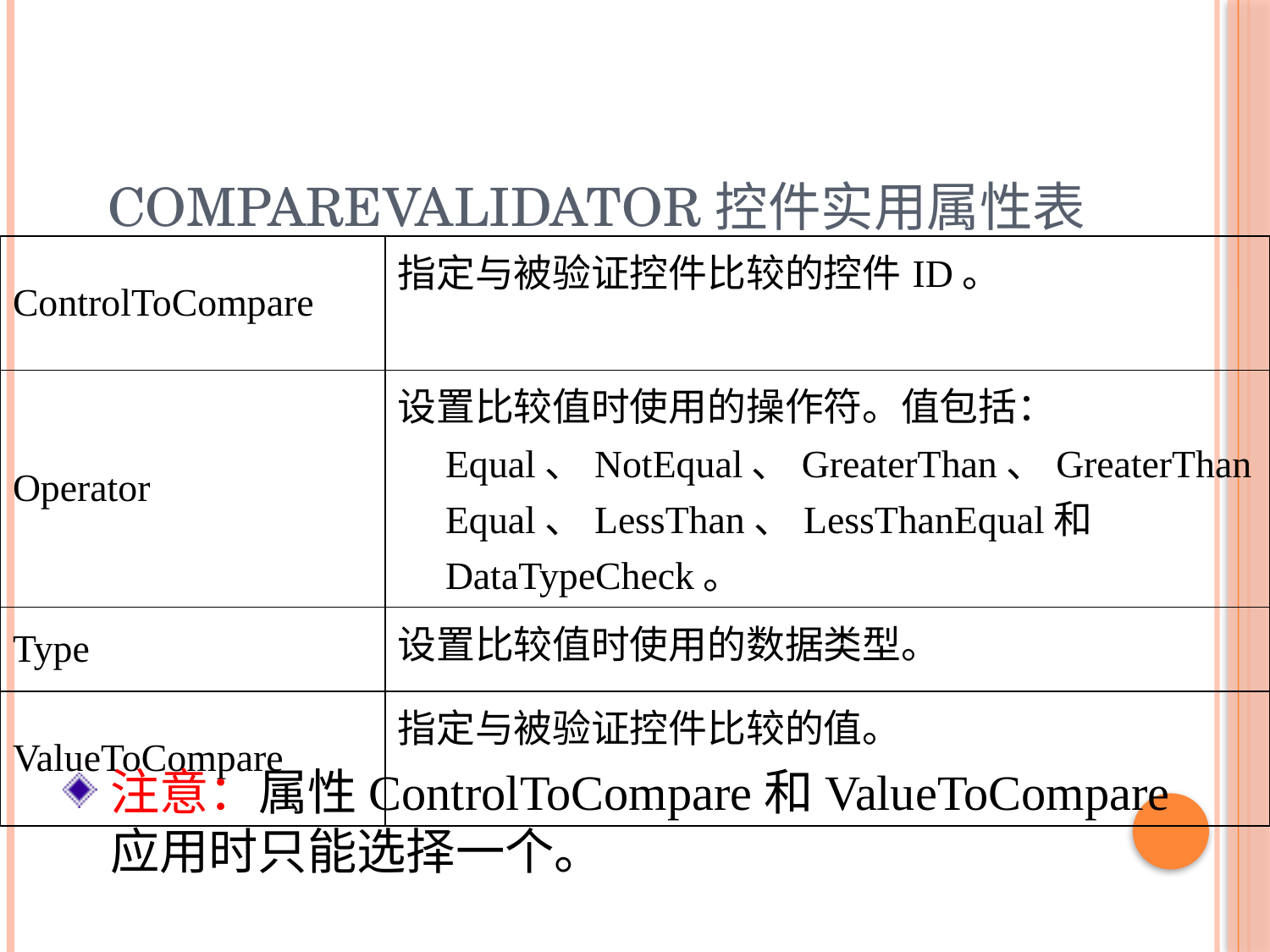

# CompareValidator控件实用属性表
| ControlToCompare | 指定与被验证控件比较的控件ID。 |
| --- | --- |
| Operator | 设置比较值时使用的操作符。值包括：Equal、NotEqual、GreaterThan、GreaterThanEqual、LessThan、LessThanEqual和DataTypeCheck。 |
| Type | 设置比较值时使用的数据类型。 |
| ValueToCompare | 指定与被验证控件比较的值。 |
注意：属性ControlToCompare和ValueToCompare应用时只能选择一个。
87